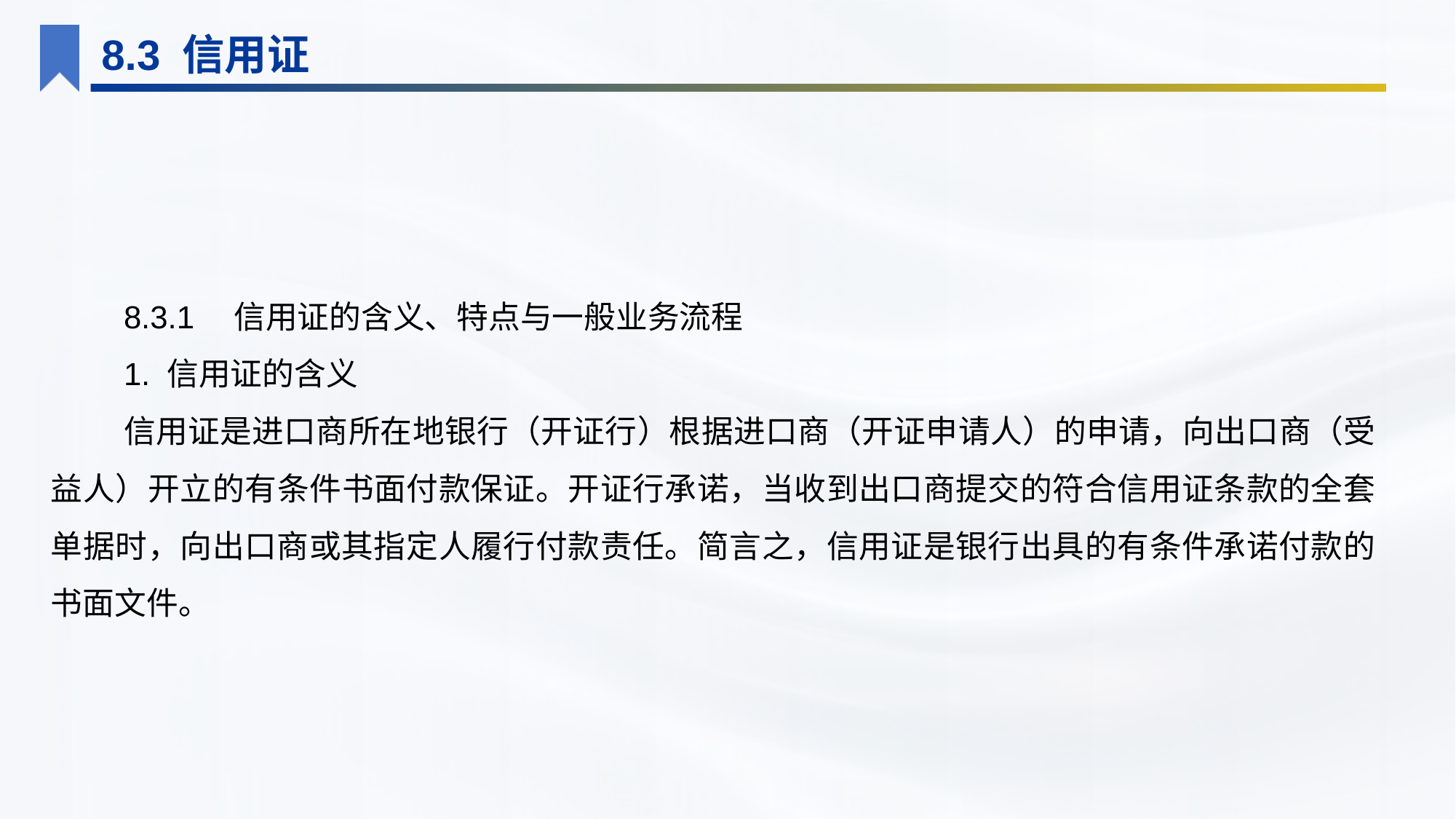

8.3 信用证
8.3.1　信用证的含义、特点与一般业务流程
1. 信用证的含义
信用证是进口商所在地银行（开证行）根据进口商（开证申请人）的申请，向出口商（受益人）开立的有条件书面付款保证。开证行承诺，当收到出口商提交的符合信用证条款的全套单据时，向出口商或其指定人履行付款责任。简言之，信用证是银行出具的有条件承诺付款的书面文件。